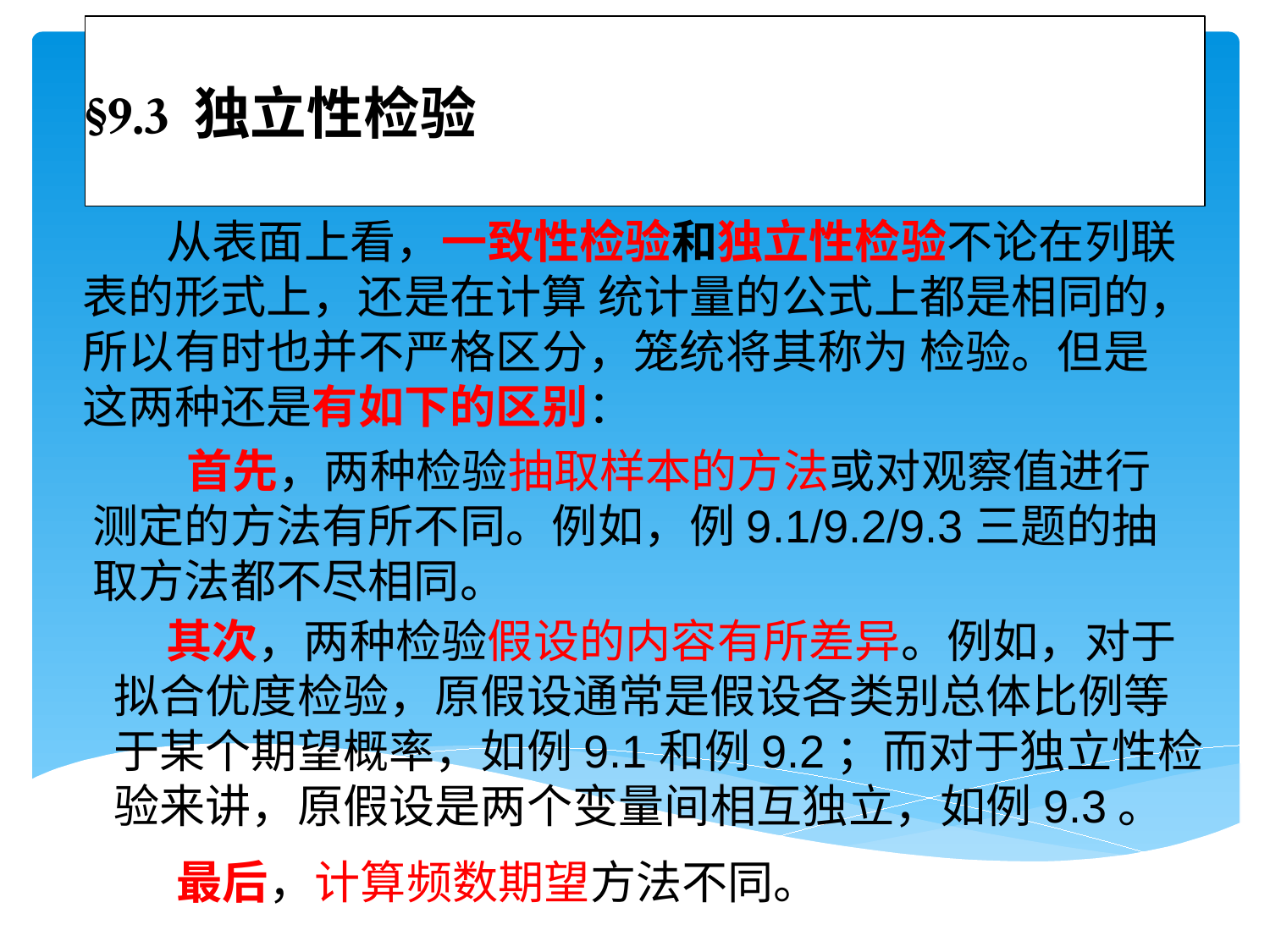

# §9.3 独立性检验
       从表面上看，一致性检验和独立性检验不论在列联表的形式上，还是在计算 统计量的公式上都是相同的，所以有时也并不严格区分，笼统将其称为 检验。但是这两种还是有如下的区别：
        首先，两种检验抽取样本的方法或对观察值进行测定的方法有所不同。例如，例9.1/9.2/9.3三题的抽取方法都不尽相同。
    其次，两种检验假设的内容有所差异。例如，对于拟合优度检验，原假设通常是假设各类别总体比例等于某个期望概率，如例9.1和例9.2；而对于独立性检验来讲，原假设是两个变量间相互独立，如例9.3。
   最后，计算频数期望方法不同。